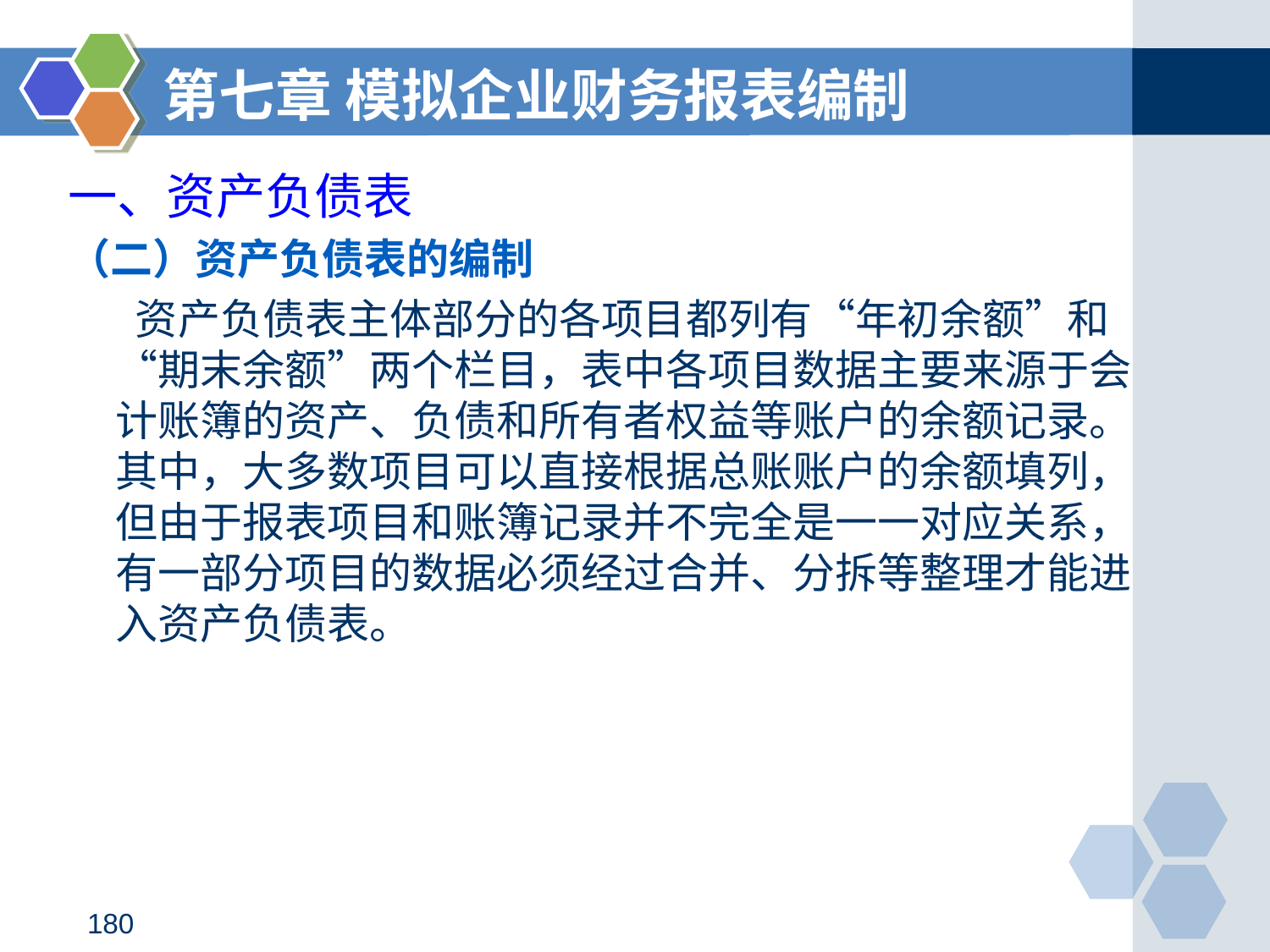

第七章 模拟企业财务报表编制
# 一、资产负债表
（二）资产负债表的编制
      资产负债表主体部分的各项目都列有“年初余额”和“期末余额”两个栏目，表中各项目数据主要来源于会计账簿的资产、负债和所有者权益等账户的余额记录。其中，大多数项目可以直接根据总账账户的余额填列，但由于报表项目和账簿记录并不完全是一一对应关系，有一部分项目的数据必须经过合并、分拆等整理才能进入资产负债表。